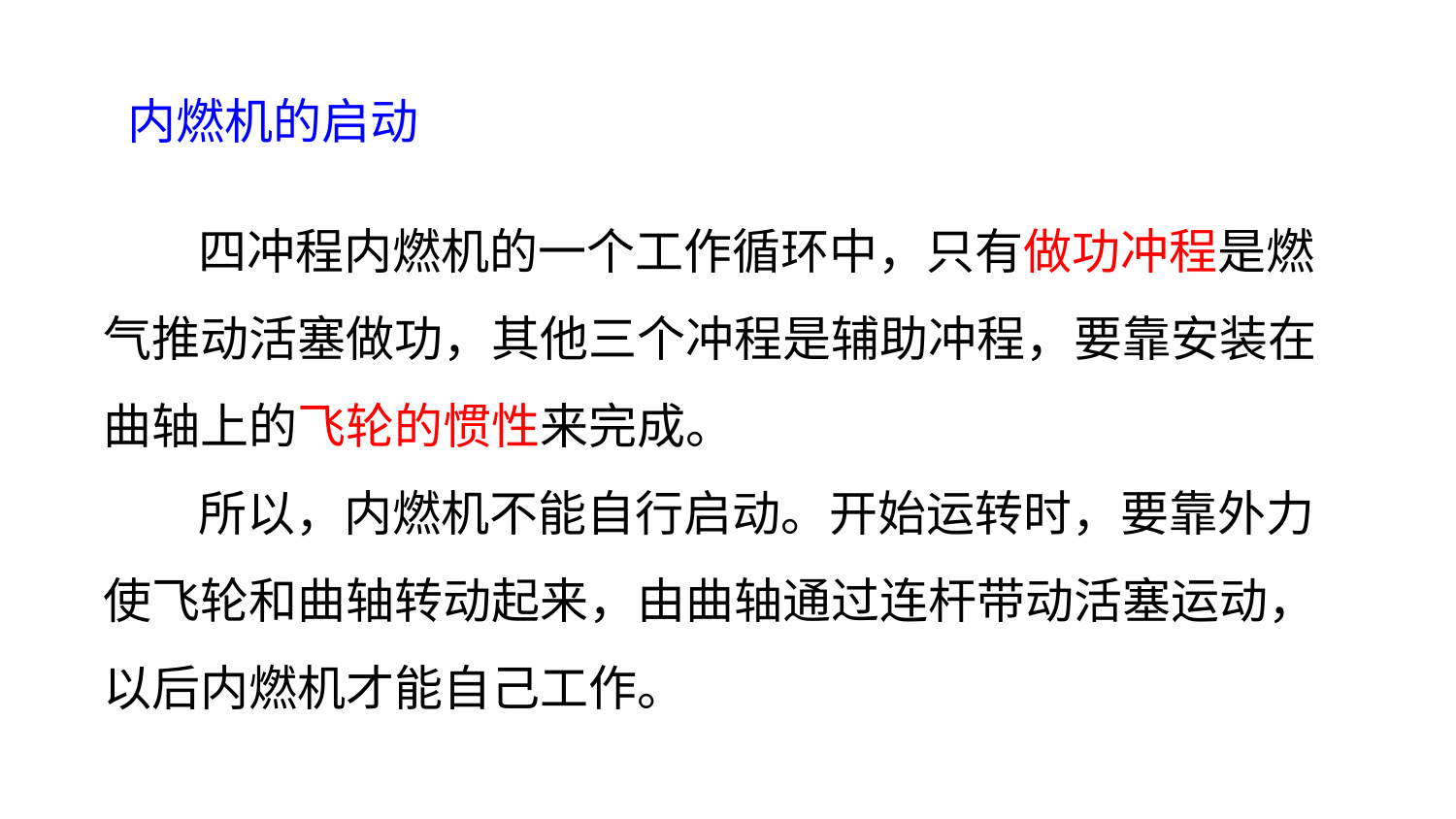

内燃机的启动
 四冲程内燃机的一个工作循环中，只有做功冲程是燃气推动活塞做功，其他三个冲程是辅助冲程，要靠安装在曲轴上的飞轮的惯性来完成。
 所以，内燃机不能自行启动。开始运转时，要靠外力使飞轮和曲轴转动起来，由曲轴通过连杆带动活塞运动，以后内燃机才能自己工作。